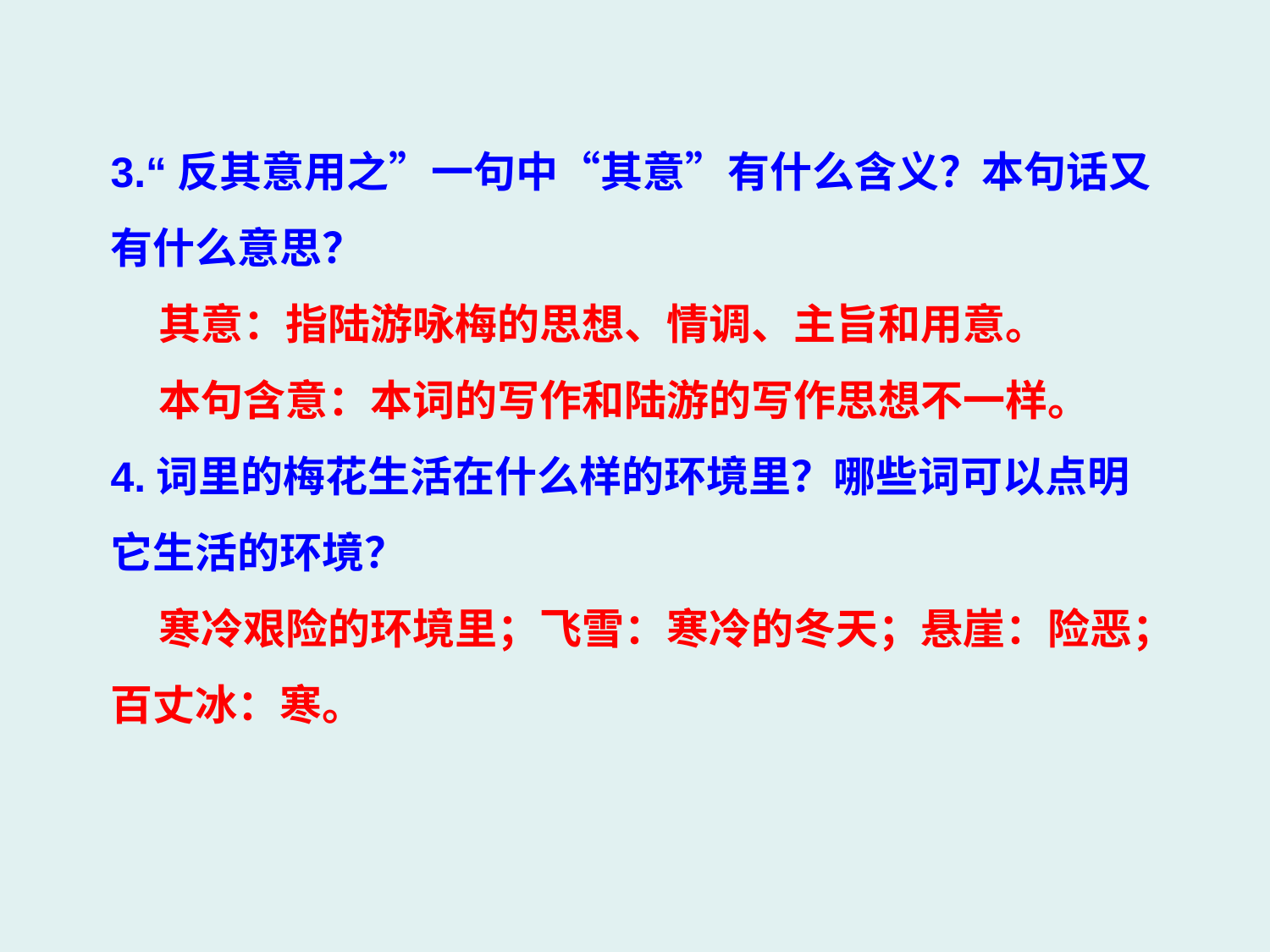

3.“反其意用之”一句中“其意”有什么含义？本句话又有什么意思？
    其意：指陆游咏梅的思想、情调、主旨和用意。
    本句含意：本词的写作和陆游的写作思想不一样。
4.词里的梅花生活在什么样的环境里？哪些词可以点明它生活的环境？
    寒冷艰险的环境里；飞雪：寒冷的冬天；悬崖：险恶；百丈冰：寒。